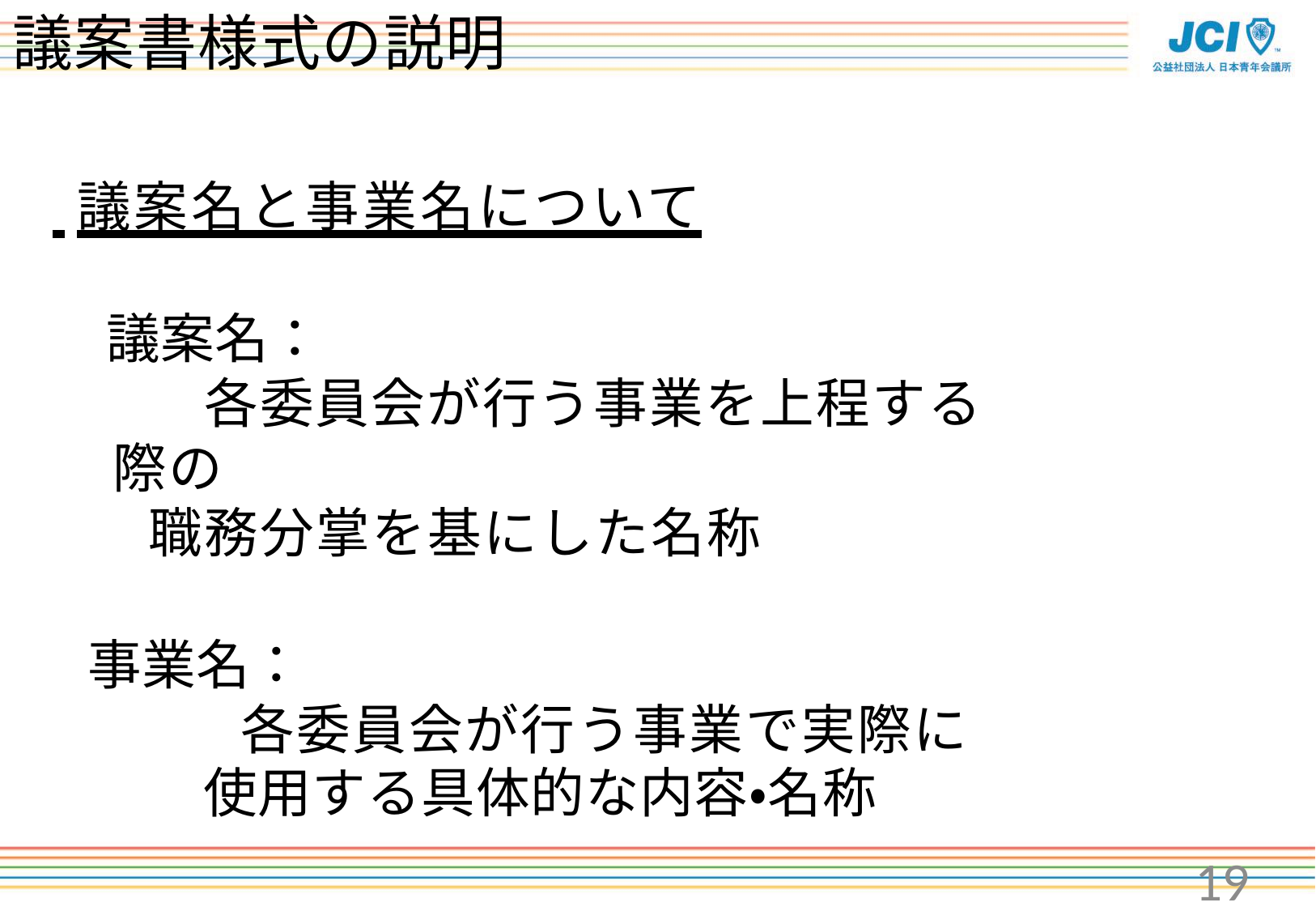

# 議案書様式の説明
 議案名と事業名について

　議案名：
　各委員会が行う事業を上程する際の
職務分掌を基にした名称

事業名：
　各委員会が行う事業で実際に
　使用する具体的な内容・名称
19